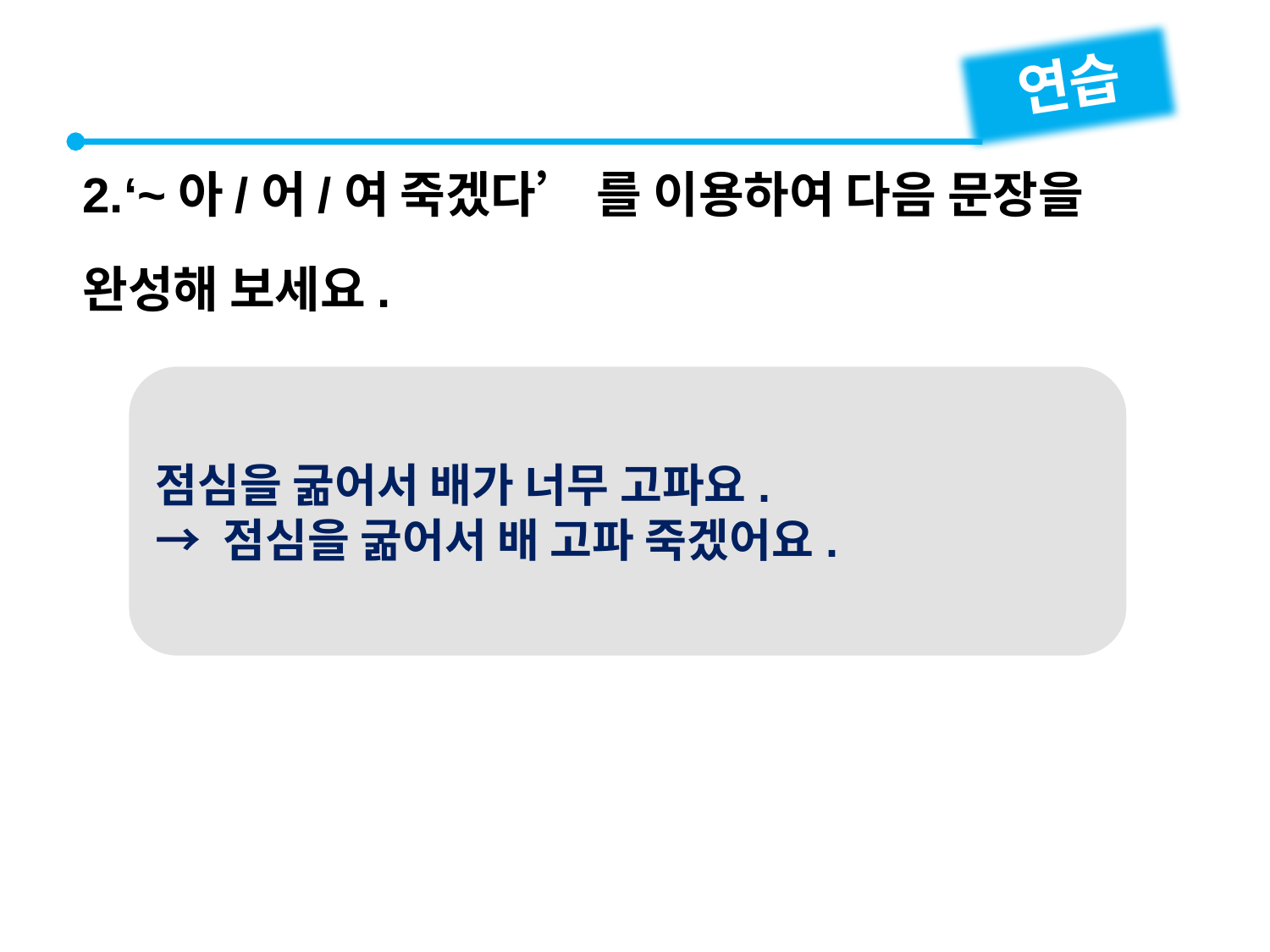

연습
2.‘~아/어/여 죽겠다’ 를 이용하여 다음 문장을 완성해 보세요.
점심을 굶어서 배가 너무 고파요.
→ 점심을 굶어서 배 고파 죽겠어요.